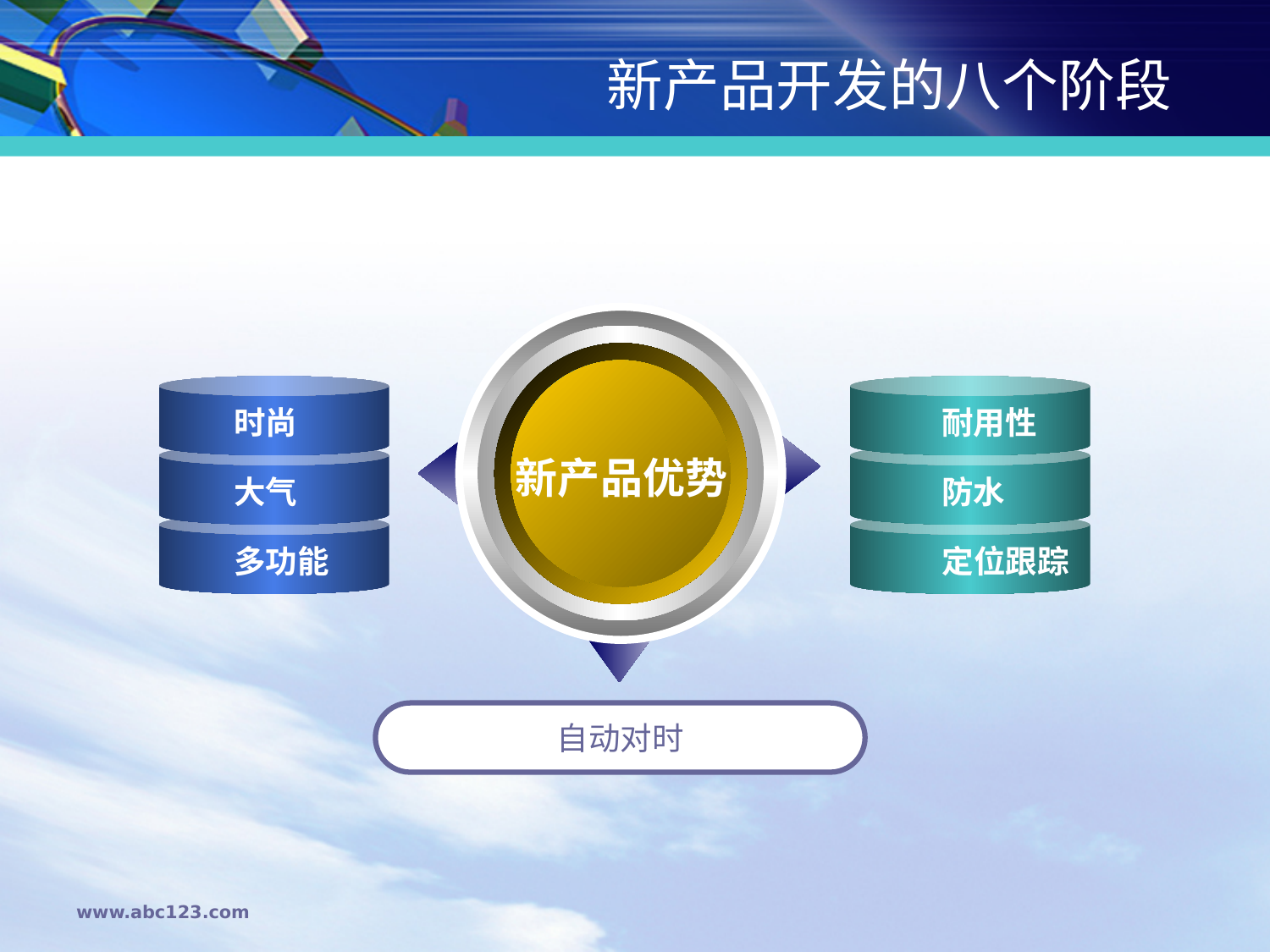

# 新产品开发的八个阶段

时尚
耐用性

新产品优势

大气
防水

多功能
定位跟踪
自动对时
www.abc123.com